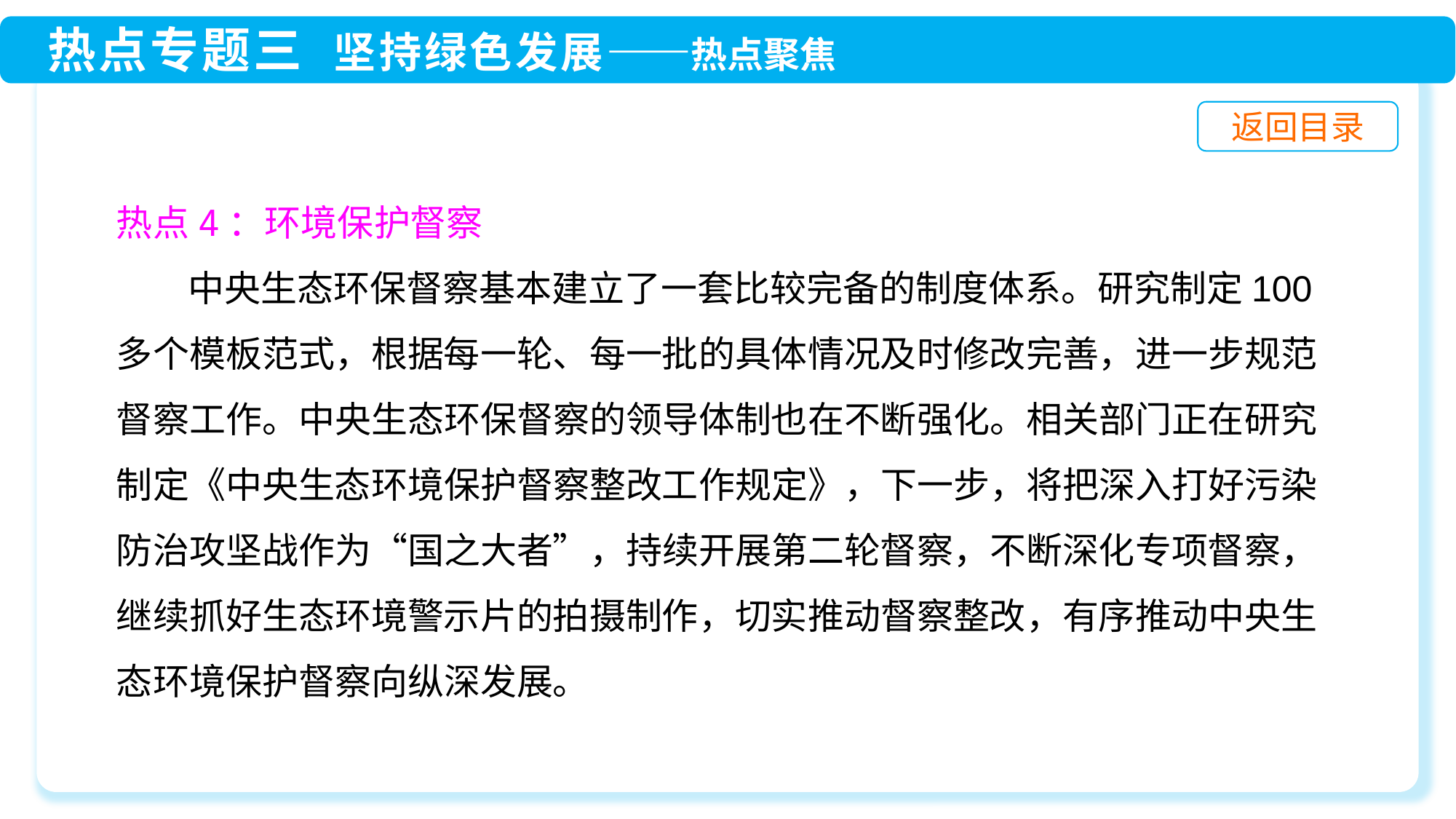

热点4：环境保护督察
 中央生态环保督察基本建立了一套比较完备的制度体系。研究制定100多个模板范式，根据每一轮、每一批的具体情况及时修改完善，进一步规范督察工作。中央生态环保督察的领导体制也在不断强化。相关部门正在研究制定《中央生态环境保护督察整改工作规定》，下一步，将把深入打好污染防治攻坚战作为“国之大者”，持续开展第二轮督察，不断深化专项督察，继续抓好生态环境警示片的拍摄制作，切实推动督察整改，有序推动中央生态环境保护督察向纵深发展。